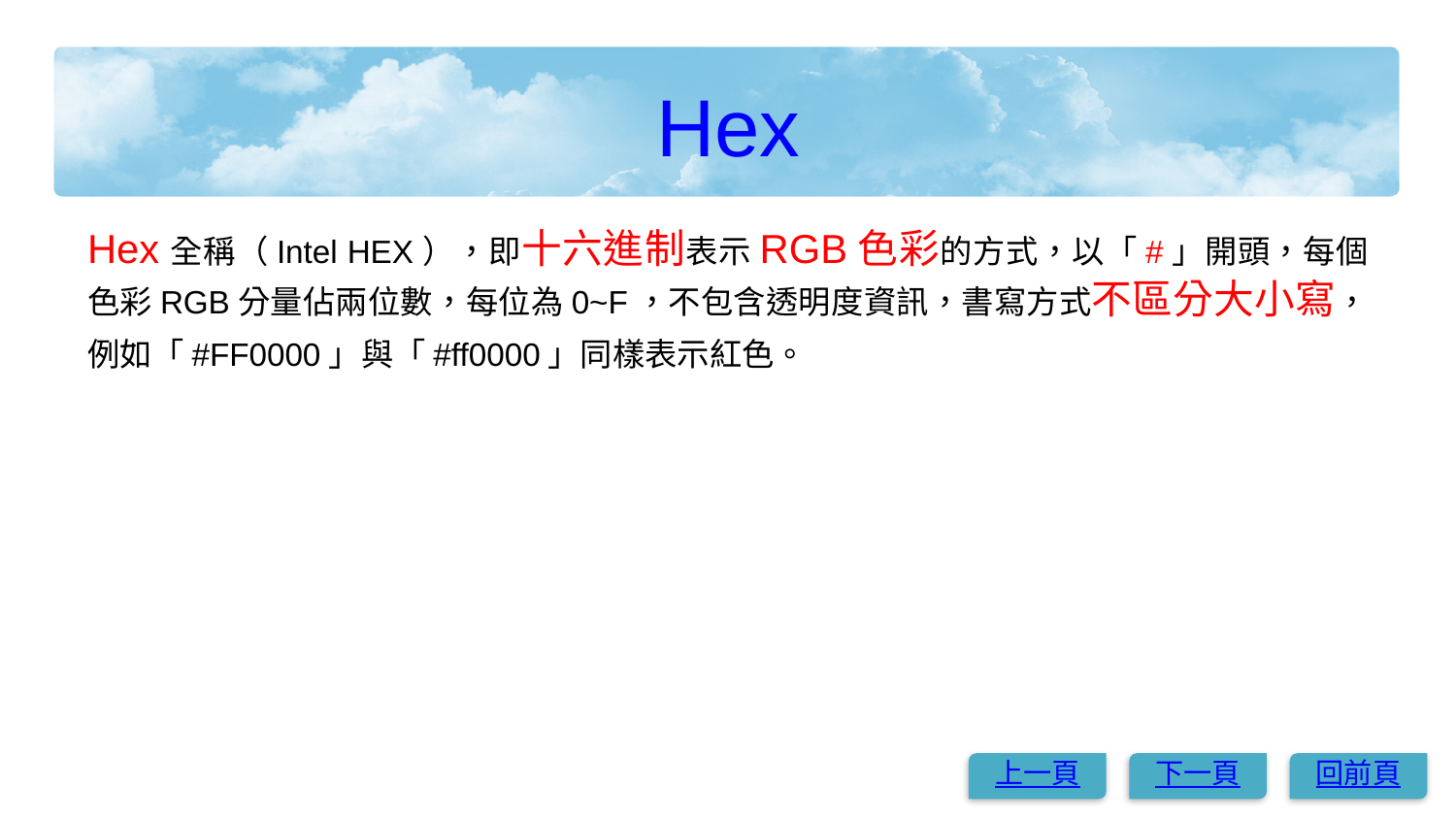

# Hex
Hex全稱（Intel HEX），即十六進制表示RGB色彩的方式，以「#」開頭，每個色彩RGB分量佔兩位數，每位為0~F，不包含透明度資訊，書寫方式不區分大小寫，例如「#FF0000」與「#ff0000」同樣表示紅色。
上一頁
下一頁
回前頁